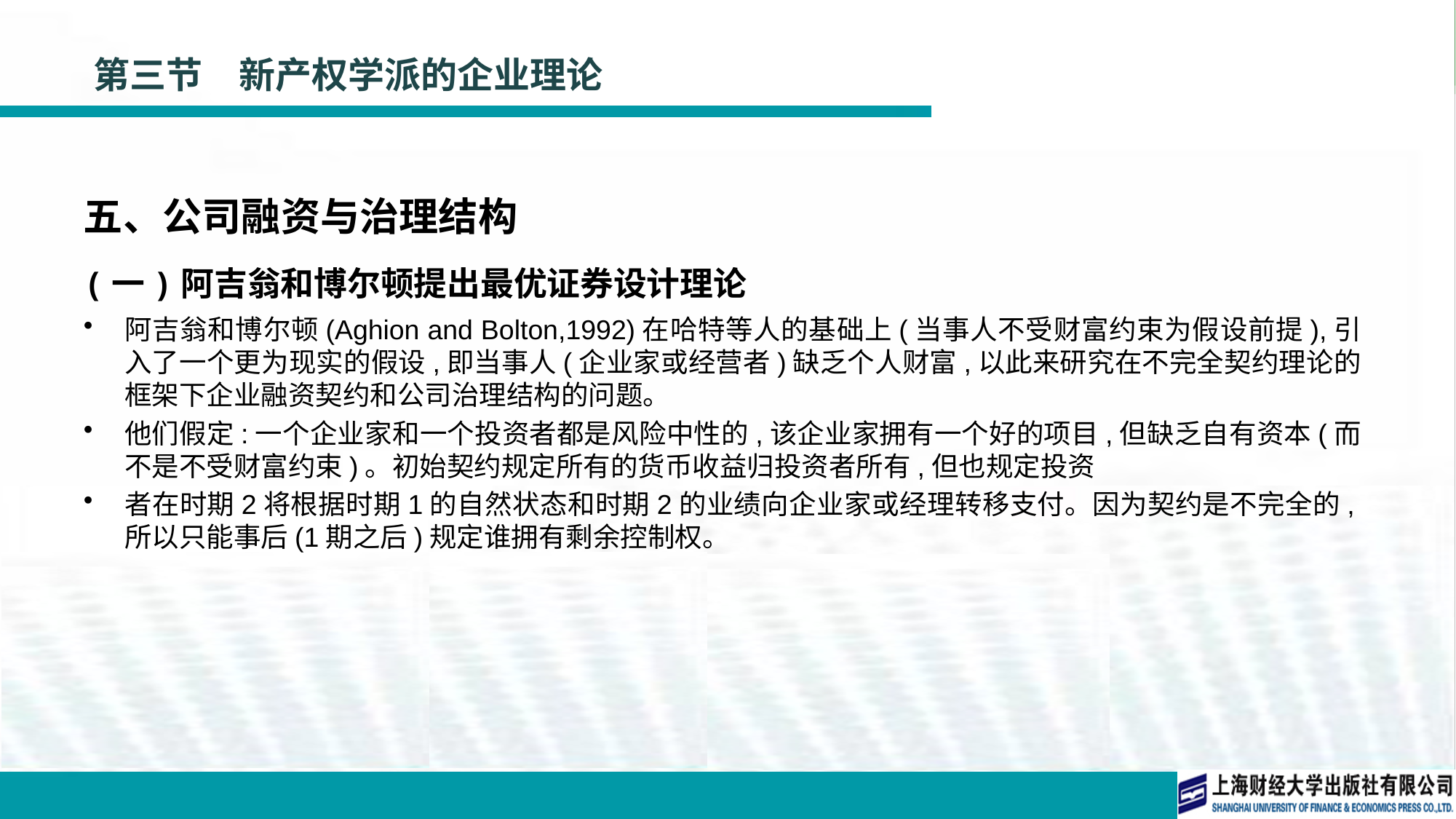

# 第三节　新产权学派的企业理论
五、公司融资与治理结构
(一)阿吉翁和博尔顿提出最优证券设计理论
阿吉翁和博尔顿(Aghion and Bolton,1992)在哈特等人的基础上(当事人不受财富约束为假设前提),引入了一个更为现实的假设,即当事人(企业家或经营者)缺乏个人财富,以此来研究在不完全契约理论的框架下企业融资契约和公司治理结构的问题。
他们假定:一个企业家和一个投资者都是风险中性的,该企业家拥有一个好的项目,但缺乏自有资本(而不是不受财富约束)。初始契约规定所有的货币收益归投资者所有,但也规定投资
者在时期2将根据时期1的自然状态和时期2的业绩向企业家或经理转移支付。因为契约是不完全的,所以只能事后(1期之后)规定谁拥有剩余控制权。